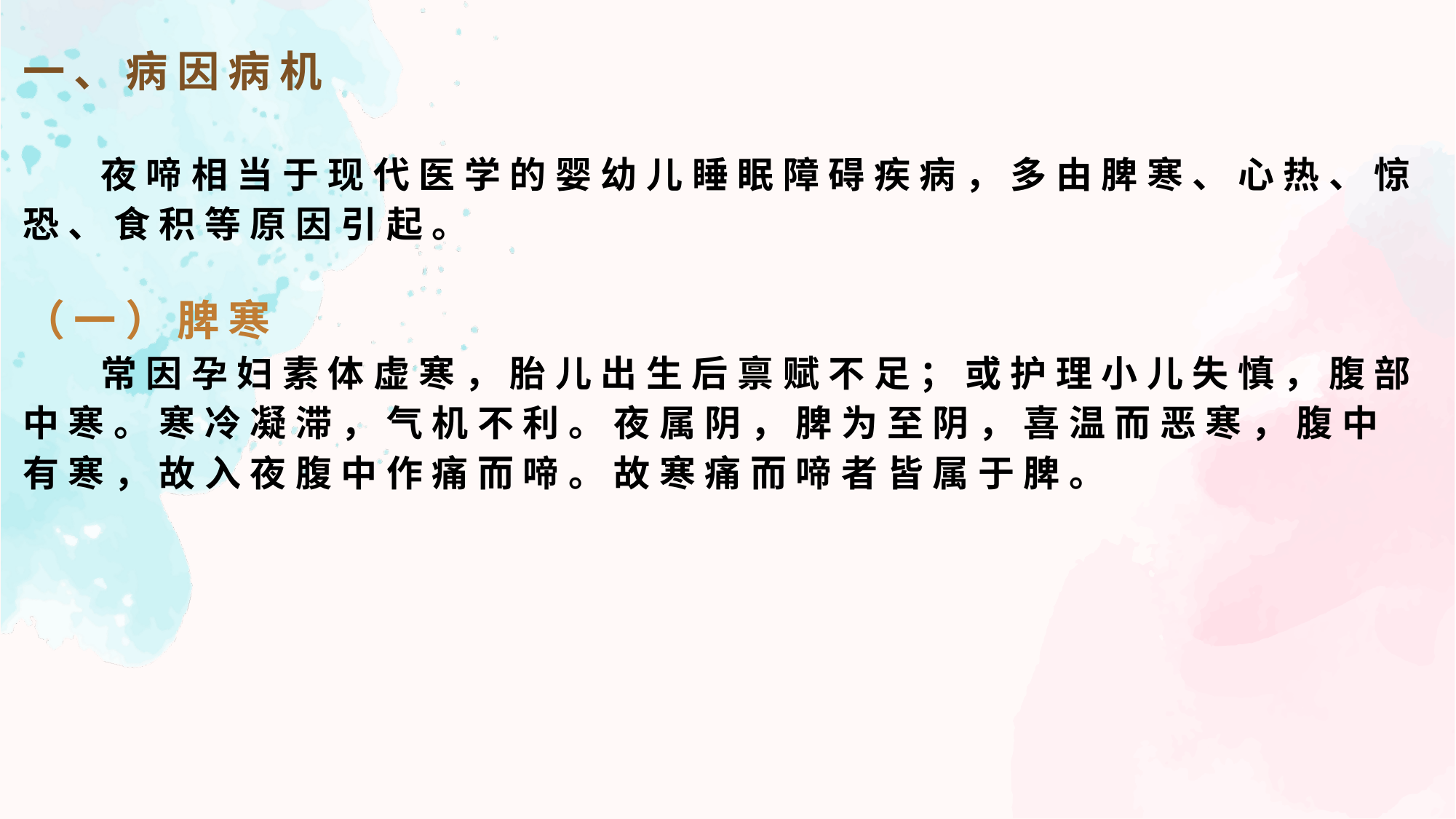

一、病因病机

    夜啼相当于现代医学的婴幼儿睡眠障碍疾病，多由脾寒、心热、惊恐、食积等原因引起。

（一）脾寒
    常因孕妇素体虚寒，胎儿出生后禀赋不足；或护理小儿失慎，腹部中寒。寒冷凝滞，气机不利。夜属阴，脾为至阴，喜温而恶寒，腹中有寒，故入夜腹中作痛而啼。故寒痛而啼者皆属于脾。